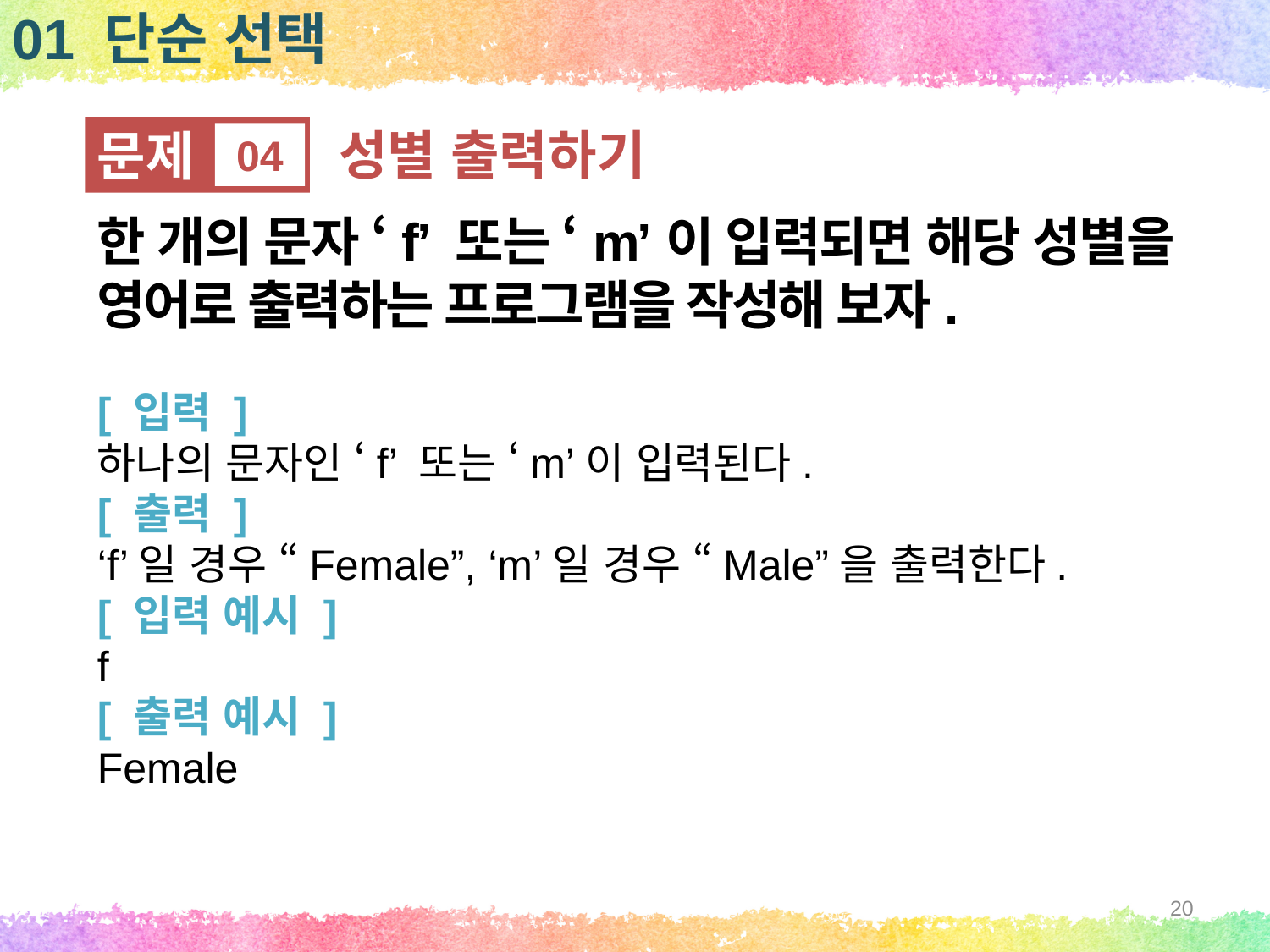

01 단순 선택
문제
04
성별 출력하기
한 개의 문자 ‘f’ 또는 ‘m’이 입력되면 해당 성별을 영어로 출력하는 프로그램을 작성해 보자.

[ 입력 ]
하나의 문자인 ‘f’ 또는 ‘m’이 입력된다.
[ 출력 ]
‘f’일 경우 “Female”, ‘m’일 경우 “Male”을 출력한다.
[ 입력 예시 ]
f
[ 출력 예시 ]
Female
20